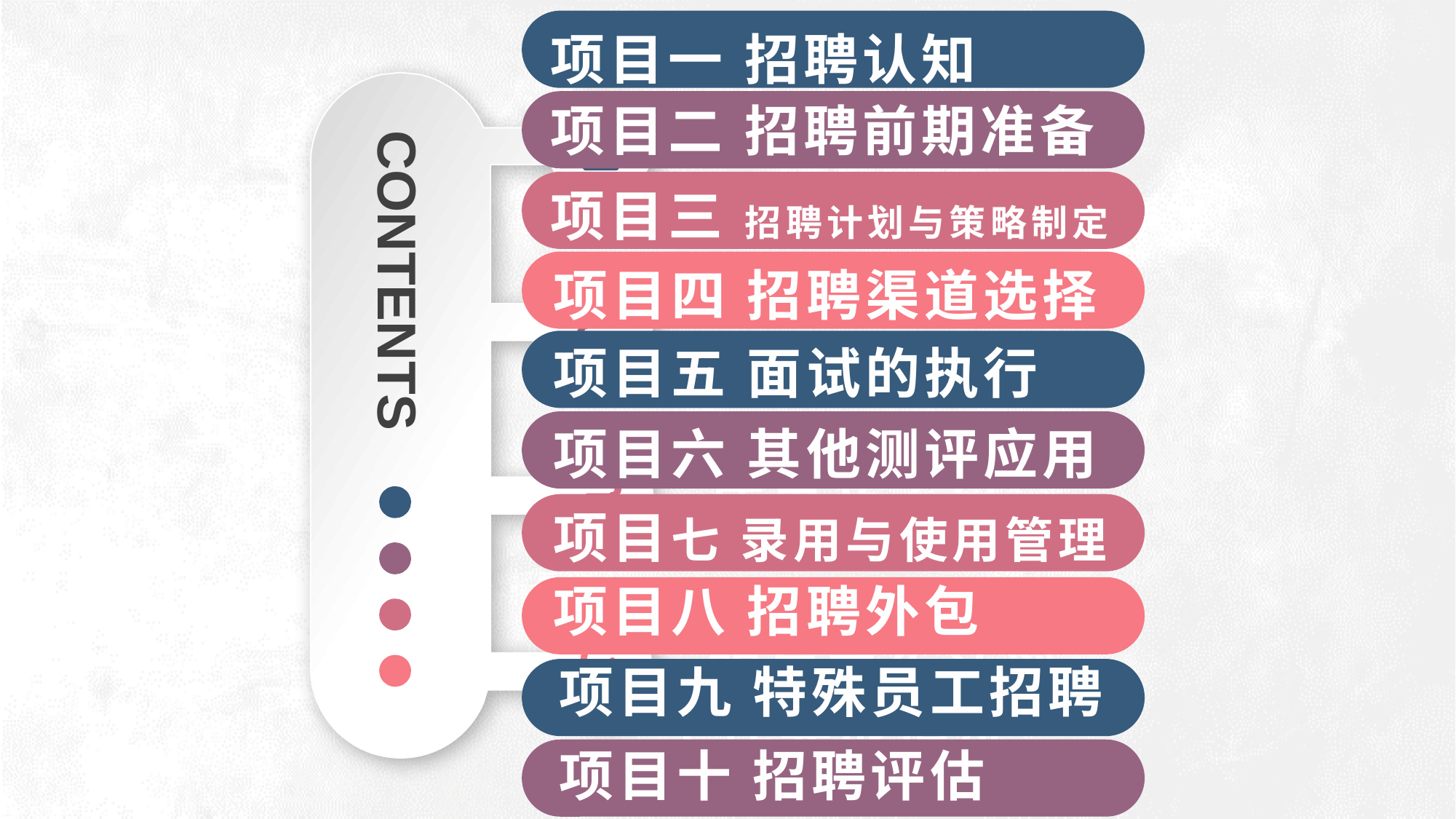

项目一 招聘认知

项目二 招聘前期准备

项目三 招聘计划与策略制定
e7d195523061f1c0deeec63e560781cfd59afb0ea006f2a87ABB68BF51EA6619813959095094C18C62A12F549504892A4AAA8C1554C6663626E05CA27F281A14E6983772AFC3FB97135759321DEA3D70CCCB10945EC5A0322096E752803368C2184698845E3CCD6DB7F651295A8E4F3FDC19EA64A2B4A4AC1434B55AAE41CF0BF61B375C23F3039959E085EE760725AA
CONTENTS

项目四 招聘渠道选择

项目五 面试的执行

项目六 其他测评应用
成果及不足

项目七 录用与使用管理

项目八 招聘外包

明年工作计划

项目九 特殊员工招聘

工作完成情况
项目十 招聘评估